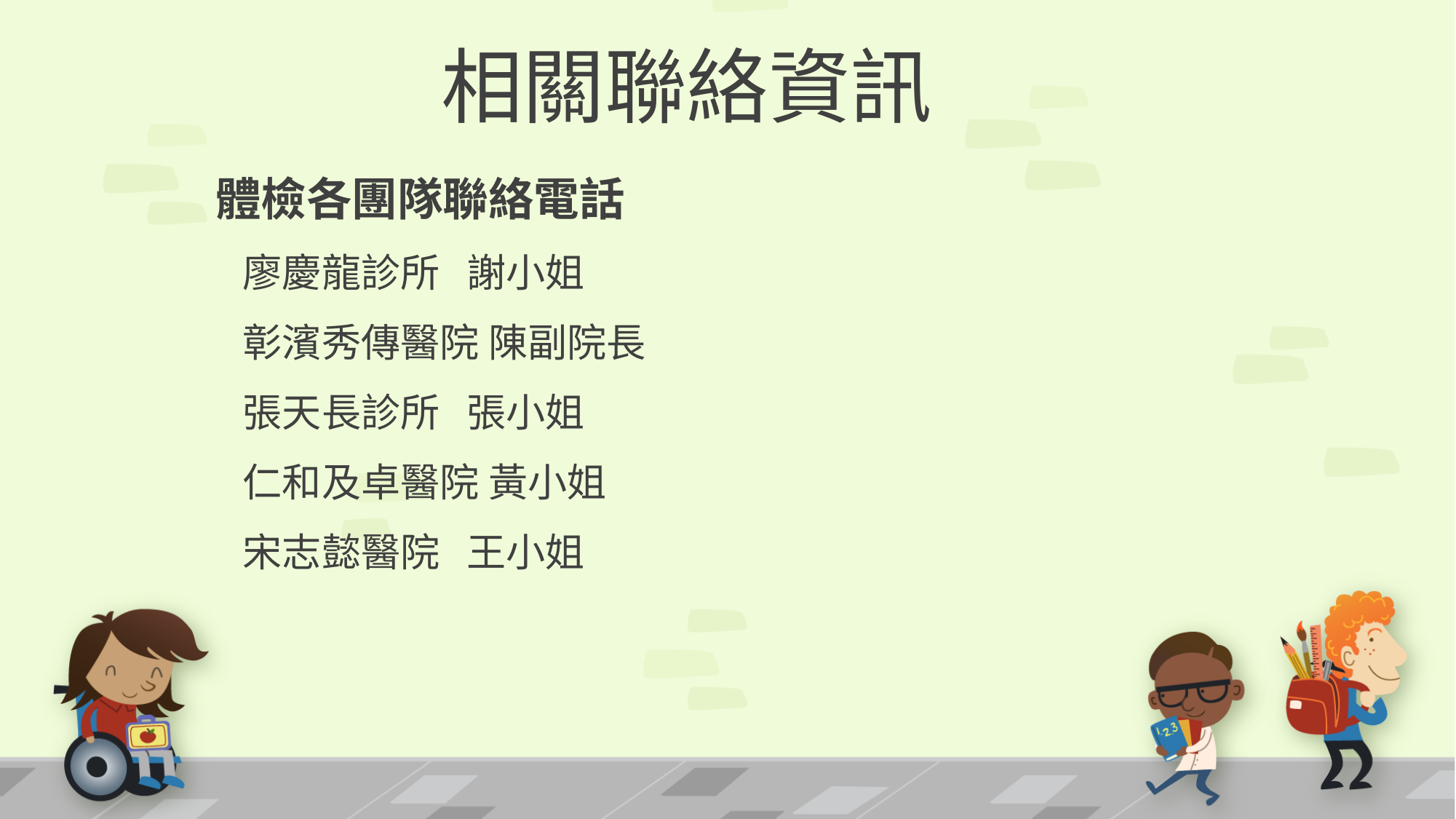

# 相關聯絡資訊
體檢各團隊聯絡電話
  廖慶龍診所   謝小姐
  彰濱秀傳醫院 陳副院長
  張天長診所   張小姐
  仁和及卓醫院 黃小姐
  宋志懿醫院   王小姐